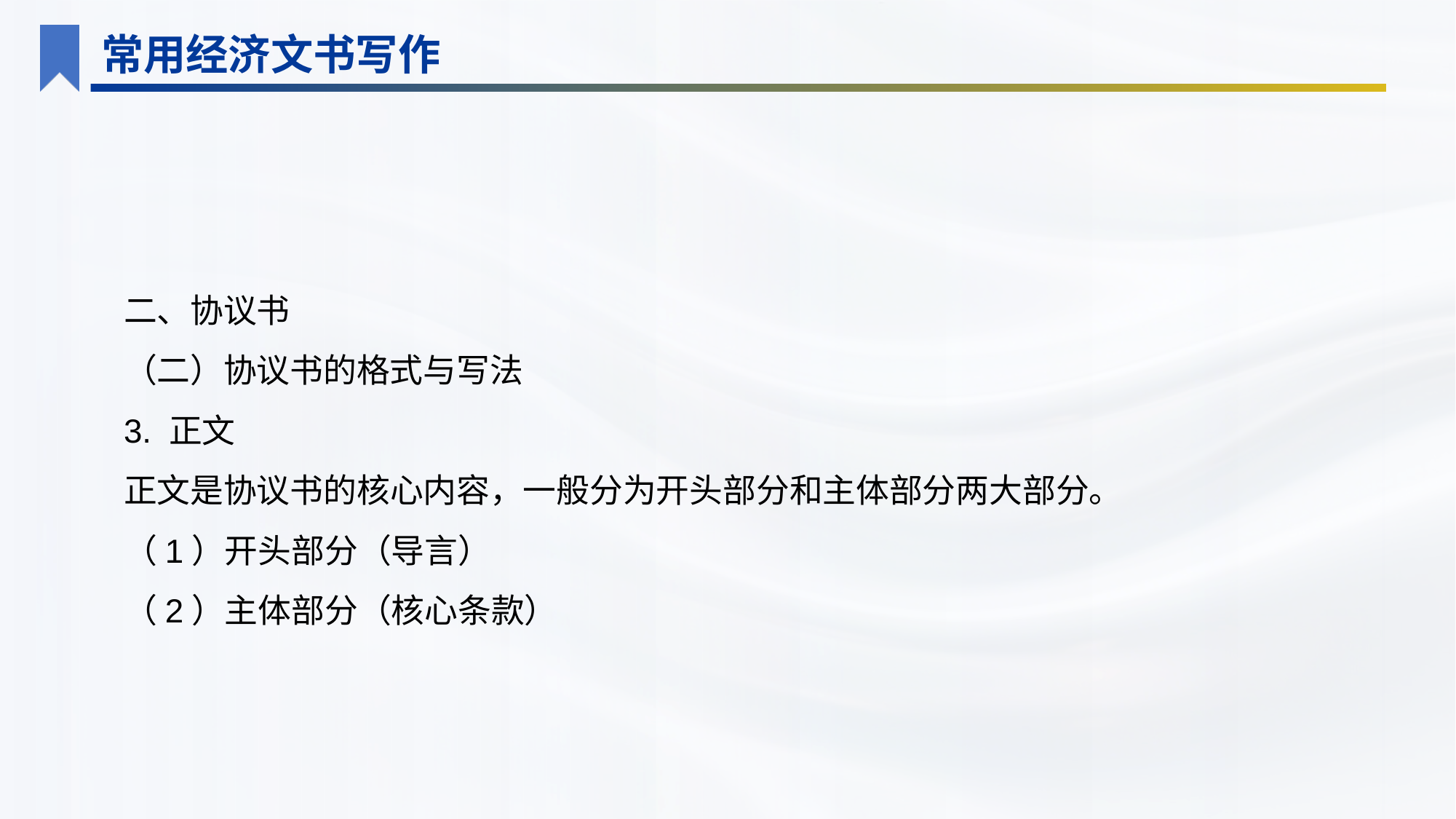

常用经济文书写作
二、协议书
（二）协议书的格式与写法
3. 正文
正文是协议书的核心内容，一般分为开头部分和主体部分两大部分。
（1）开头部分（导言）
（2）主体部分（核心条款）